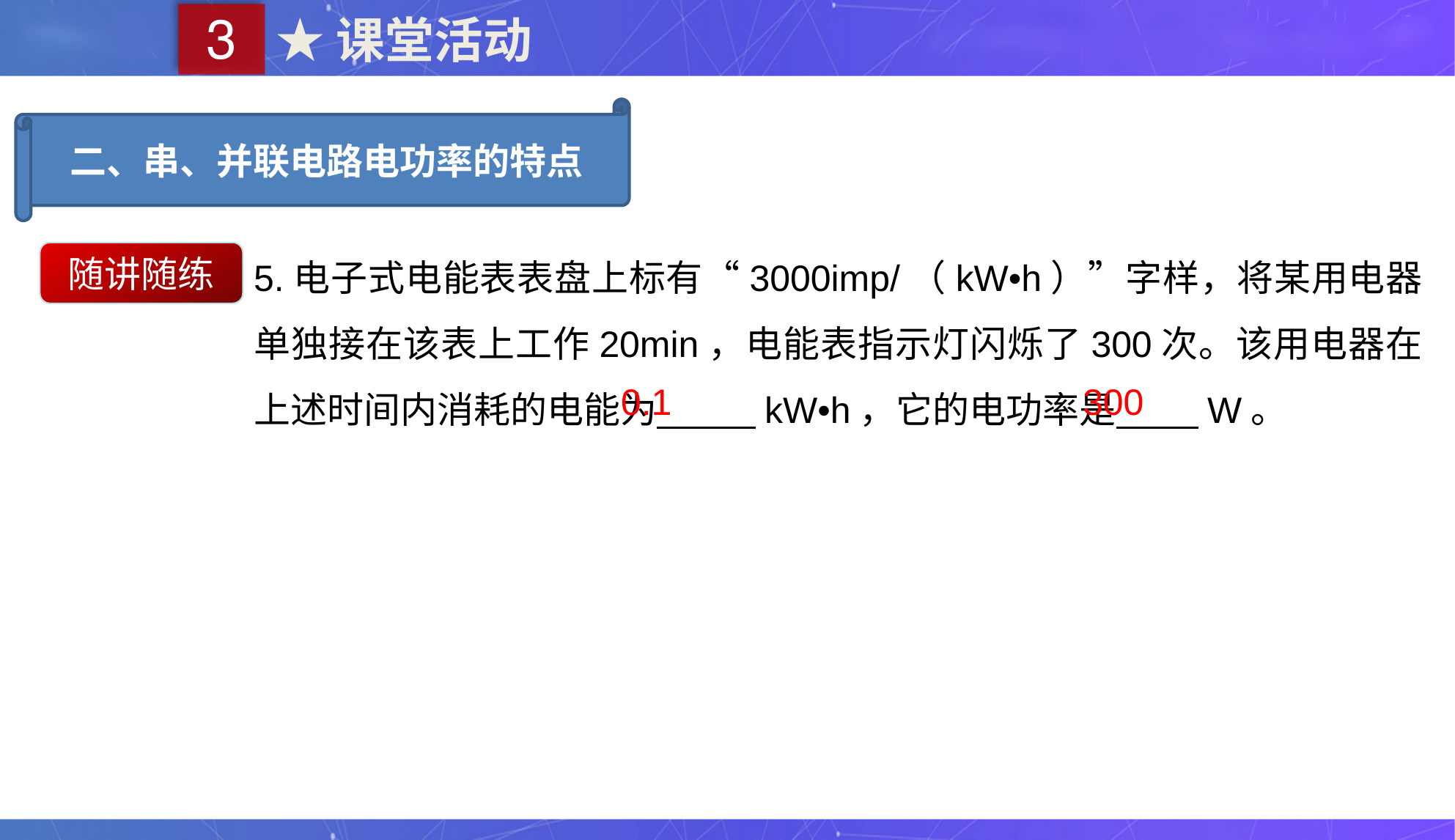

3
★课堂活动
二、串、并联电路电功率的特点
5.电子式电能表表盘上标有“3000imp/（kW•h）”字样，将某用电器单独接在该表上工作20min，电能表指示灯闪烁了300次。该用电器在上述时间内消耗的电能为            kW•h，它的电功率是          W。
随讲随练
0.1
300